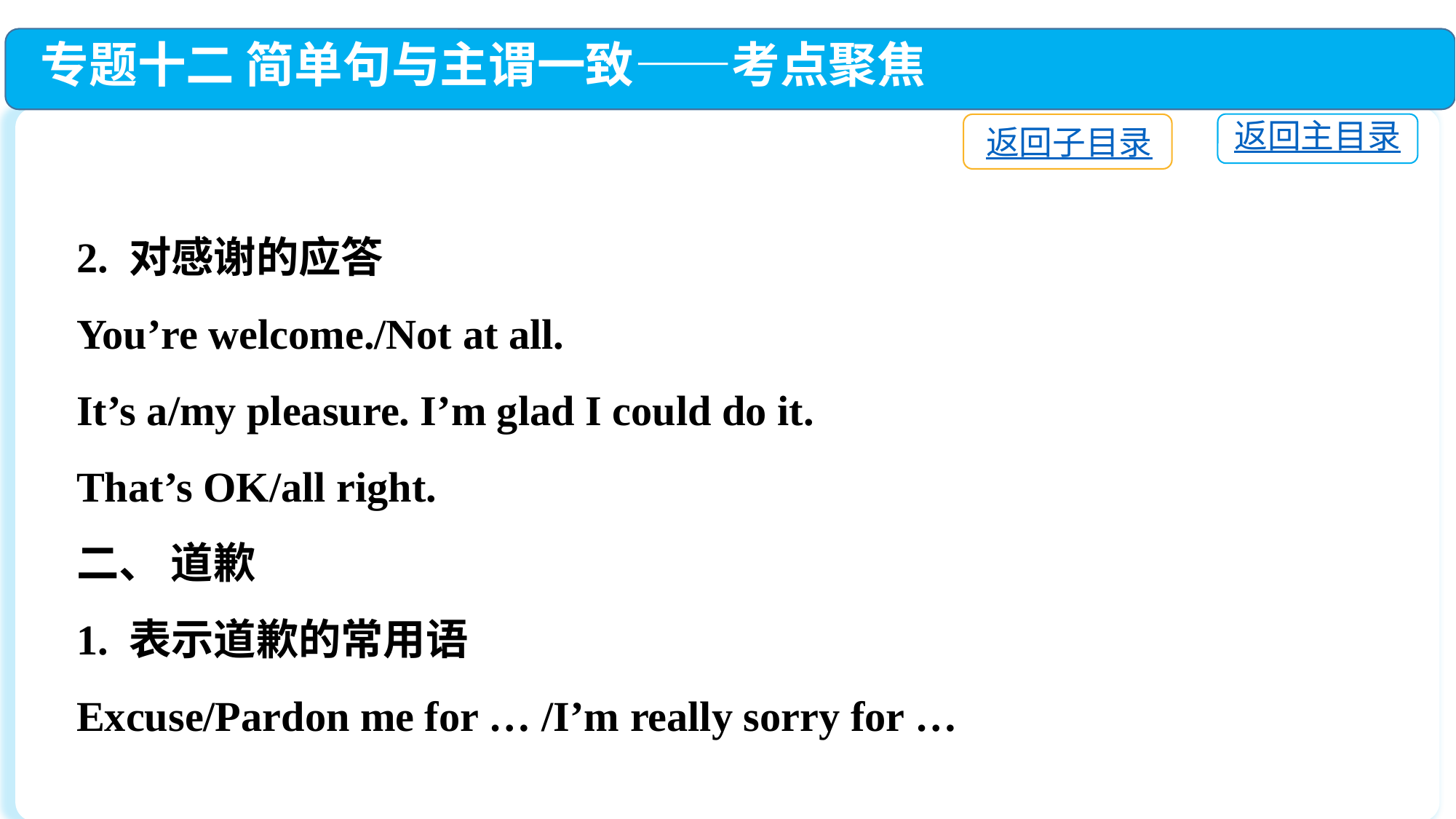

专题十二 简单句与主谓一致——考点聚焦

返回主目录

返回子目录
2. 对感谢的应答
You’re welcome./Not at all.
It’s a/my pleasure. I’m glad I could do it.
That’s OK/all right.
二、 道歉
1. 表示道歉的常用语
Excuse/Pardon me for … /I’m really sorry for …